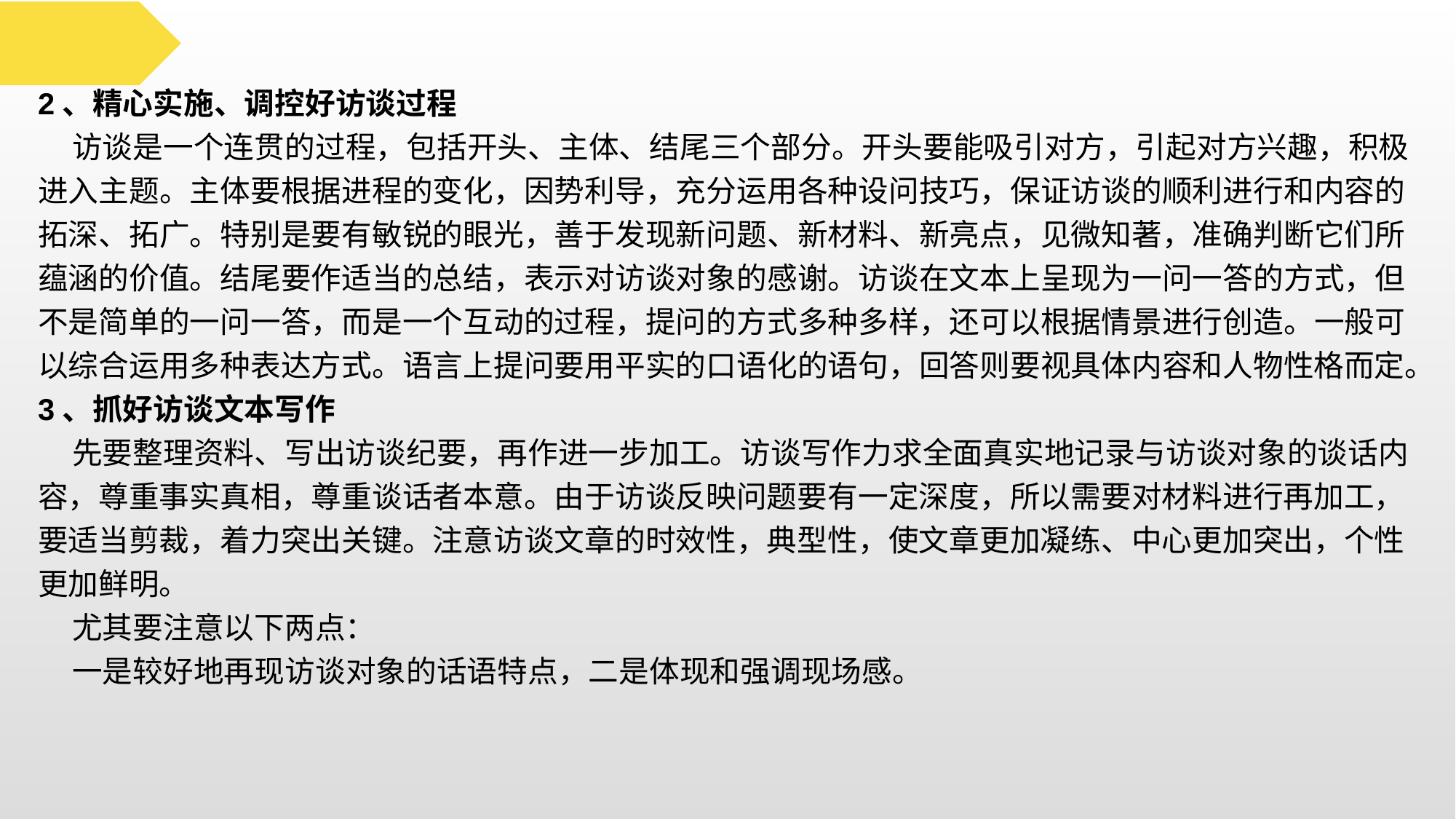

2、精心实施、调控好访谈过程
    访谈是一个连贯的过程，包括开头、主体、结尾三个部分。开头要能吸引对方，引起对方兴趣，积极进入主题。主体要根据进程的变化，因势利导，充分运用各种设问技巧，保证访谈的顺利进行和内容的拓深、拓广。特别是要有敏锐的眼光，善于发现新问题、新材料、新亮点，见微知著，准确判断它们所蕴涵的价值。结尾要作适当的总结，表示对访谈对象的感谢。访谈在文本上呈现为一问一答的方式，但不是简单的一问一答，而是一个互动的过程，提问的方式多种多样，还可以根据情景进行创造。一般可以综合运用多种表达方式。语言上提问要用平实的口语化的语句，回答则要视具体内容和人物性格而定。
3、抓好访谈文本写作
    先要整理资料、写出访谈纪要，再作进一步加工。访谈写作力求全面真实地记录与访谈对象的谈话内容，尊重事实真相，尊重谈话者本意。由于访谈反映问题要有一定深度，所以需要对材料进行再加工，要适当剪裁，着力突出关键。注意访谈文章的时效性，典型性，使文章更加凝练、中心更加突出，个性更加鲜明。
    尤其要注意以下两点：
    一是较好地再现访谈对象的话语特点，二是体现和强调现场感。